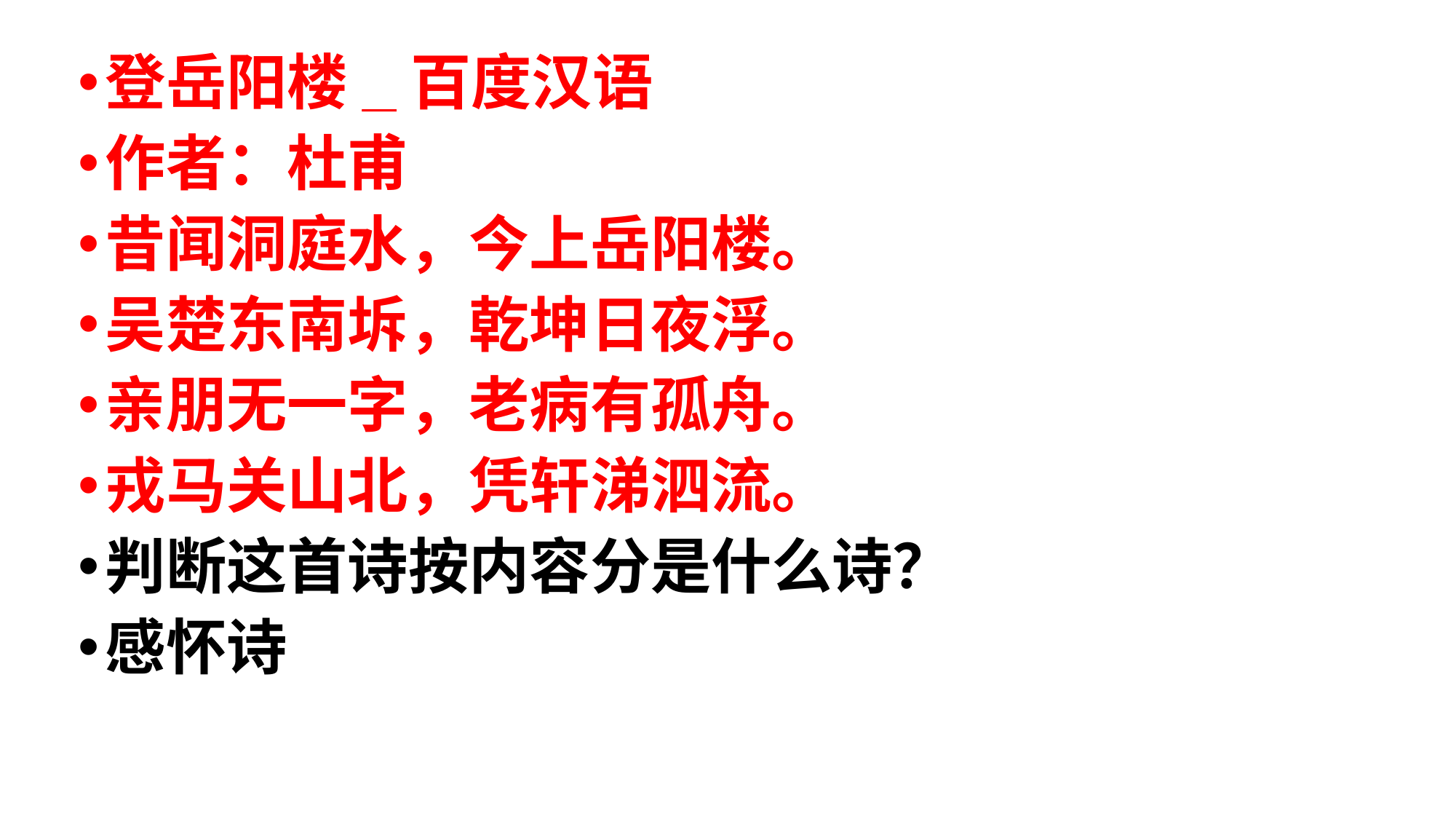

登岳阳楼_百度汉语
作者：杜甫
昔闻洞庭水，今上岳阳楼。
吴楚东南坼，乾坤日夜浮。
亲朋无一字，老病有孤舟。
戎马关山北，凭轩涕泗流。
判断这首诗按内容分是什么诗？
感怀诗